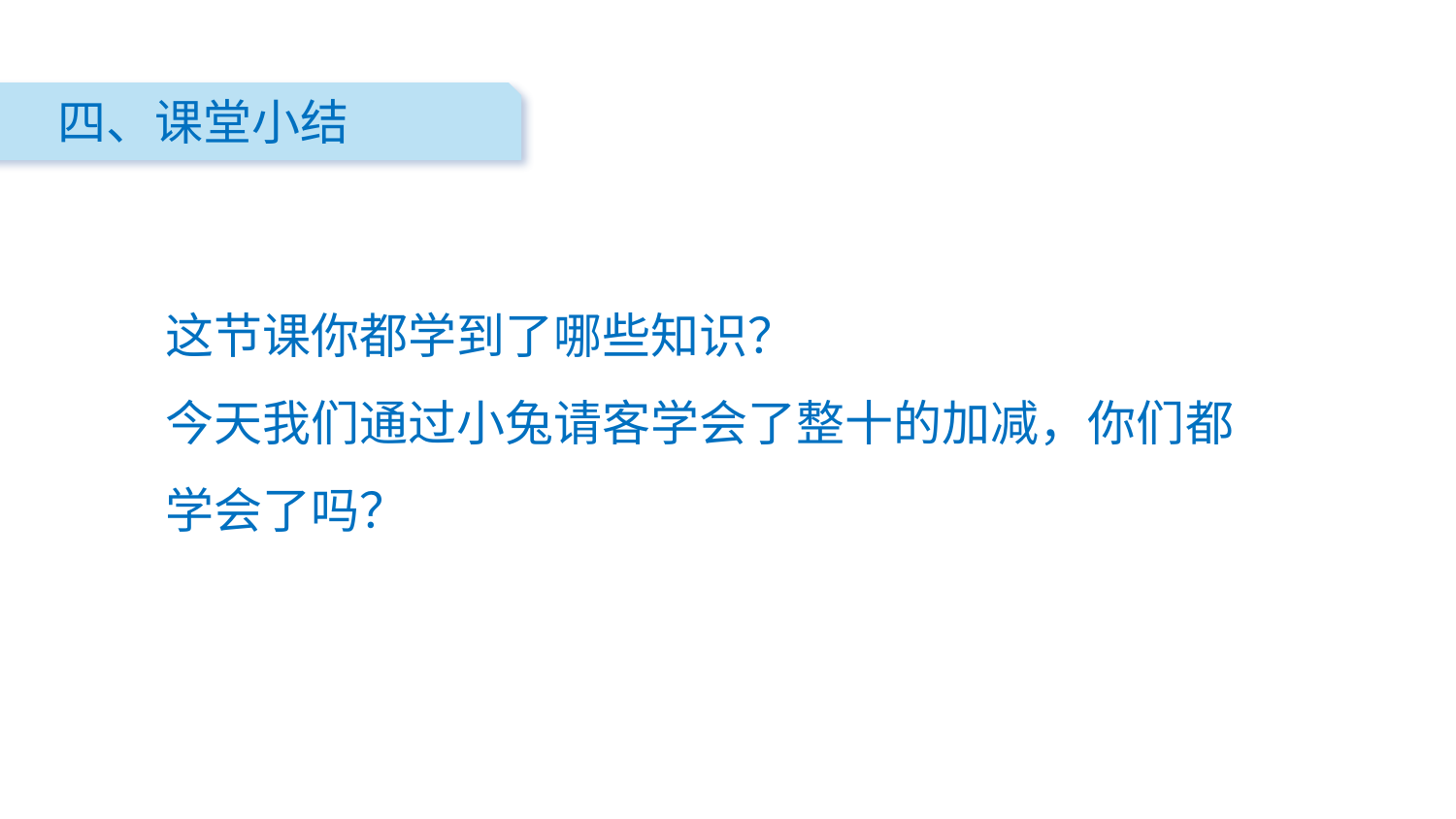

四、课堂小结
这节课你都学到了哪些知识？
今天我们通过小兔请客学会了整十的加减，你们都学会了吗？